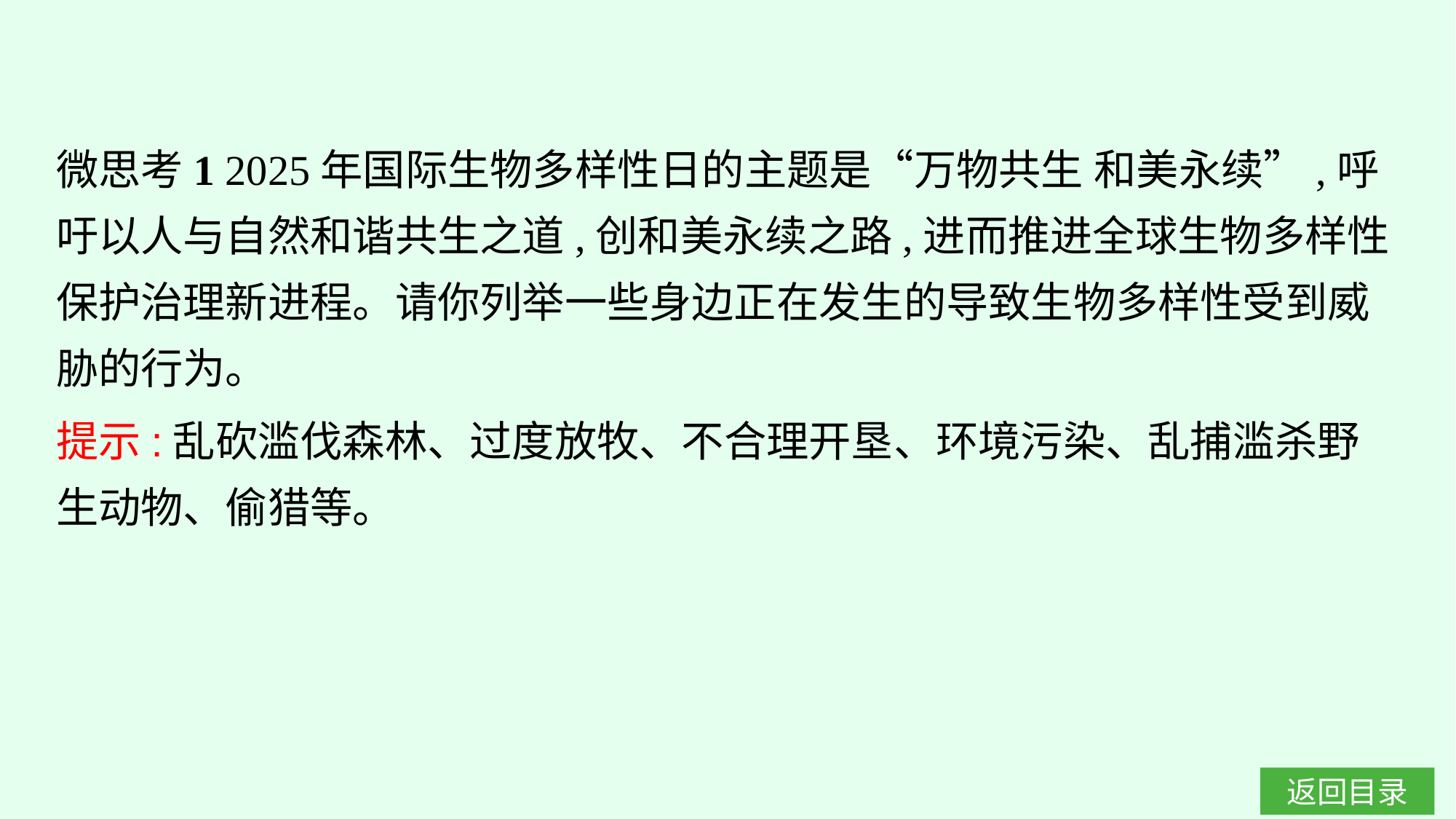

微思考1 2025年国际生物多样性日的主题是“万物共生 和美永续”,呼吁以人与自然和谐共生之道,创和美永续之路,进而推进全球生物多样性保护治理新进程。请你列举一些身边正在发生的导致生物多样性受到威胁的行为。
提示:乱砍滥伐森林、过度放牧、不合理开垦、环境污染、乱捕滥杀野生动物、偷猎等。